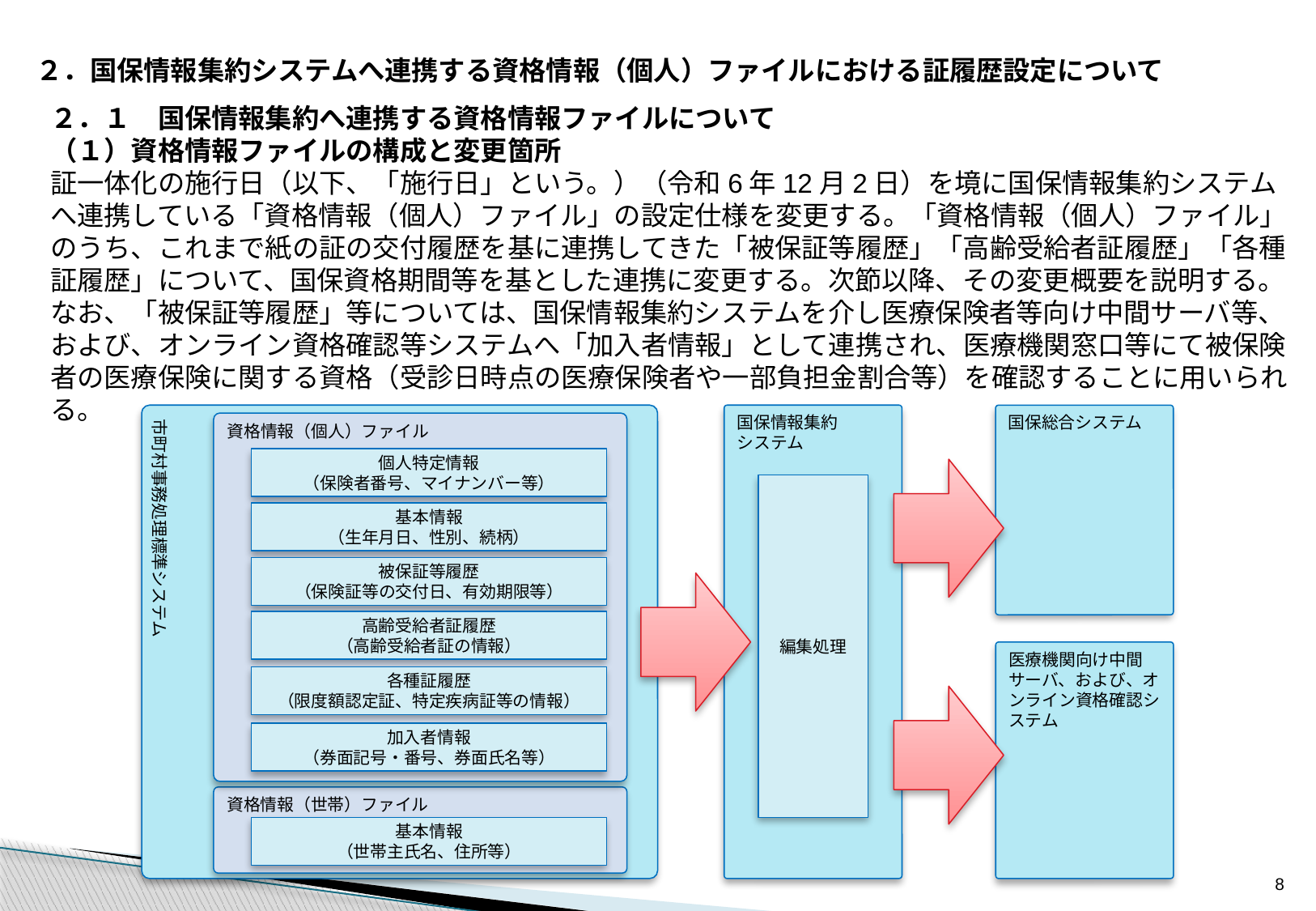

２．国保情報集約システムへ連携する資格情報（個人）ファイルにおける証履歴設定について
２．１　国保情報集約へ連携する資格情報ファイルについて
（１）資格情報ファイルの構成と変更箇所
証一体化の施行日（以下、「施行日」という。）（令和6年12月2日）を境に国保情報集約システムへ連携している「資格情報（個人）ファイル」の設定仕様を変更する。「資格情報（個人）ファイル」のうち、これまで紙の証の交付履歴を基に連携してきた「被保証等履歴」「高齢受給者証履歴」「各種証履歴」について、国保資格期間等を基とした連携に変更する。次節以降、その変更概要を説明する。
なお、「被保証等履歴」等については、国保情報集約システムを介し医療保険者等向け中間サーバ等、および、オンライン資格確認等システムへ「加入者情報」として連携され、医療機関窓口等にて被保険者の医療保険に関する資格（受診日時点の医療保険者や一部負担金割合等）を確認することに用いられる。
市町村事務処理標準システム
国保情報集約
システム
国保総合システム
資格情報（個人）ファイル
個人特定情報
（保険者番号、マイナンバー等）

編集処理
基本情報
（生年月日、性別、続柄）
被保証等履歴
（保険証等の交付日、有効期限等）

高齢受給者証履歴
（高齢受給者証の情報）
医療機関向け中間サーバ、および、オンライン資格確認システム
各種証履歴
（限度額認定証、特定疾病証等の情報）

加入者情報
（券面記号・番号、券面氏名等）
資格情報（世帯）ファイル
基本情報
（世帯主氏名、住所等）
8